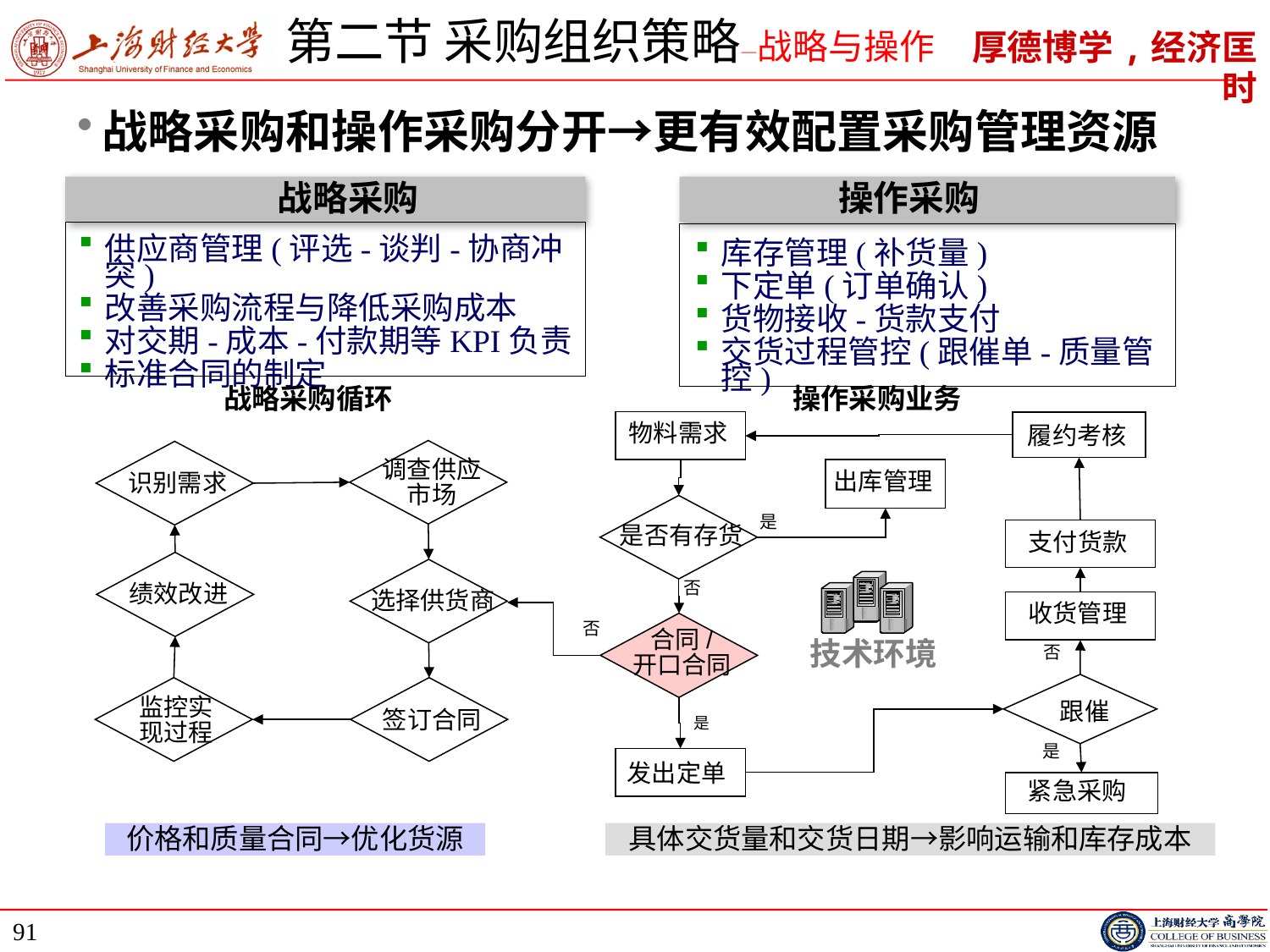

# 第二节 采购组织策略—战略与操作
战略采购和操作采购分开→更有效配置采购管理资源
战略采购
操作采购

供应商管理(评选-谈判-协商冲突)
改善采购流程与降低采购成本
对交期-成本-付款期等KPI负责
标准合同的制定
库存管理(补货量)
下定单(订单确认)
货物接收-货款支付
交货过程管控(跟催单-质量管控)
战略采购循环

调查供应
市场
识别需求

绩效改进
选择供货商

监控实
现过程
签订合同
操作采购业务

履约考核
物料需求
出库管理

是
是否有存货

支付货款
否

收货管理

否

合同/
开口合同
技术环境
否

跟催
是
是

发出定单
紧急采购

价格和质量合同→优化货源
具体交货量和交货日期→影响运输和库存成本
91